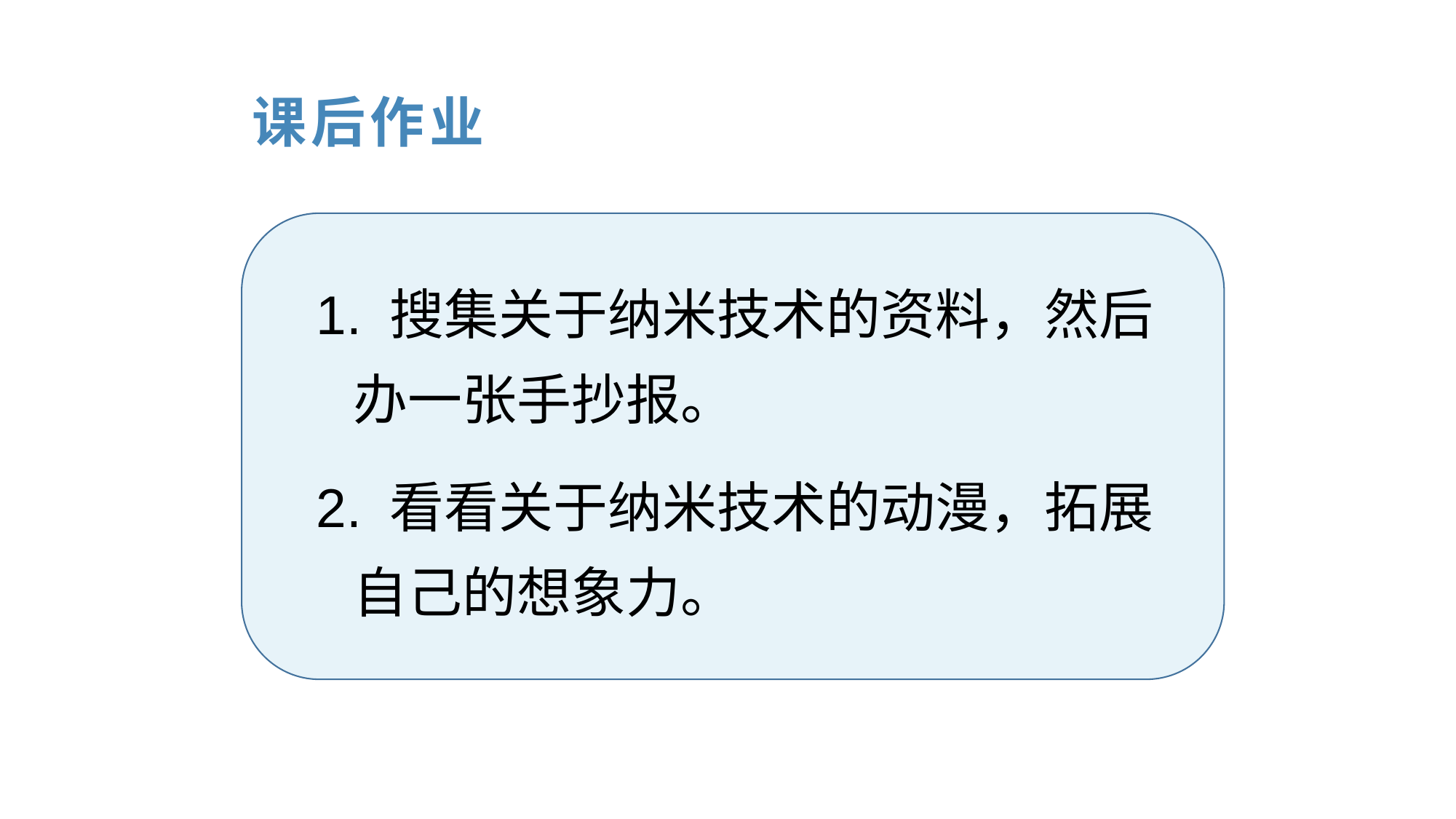

课后作业

1. 搜集关于纳米技术的资料，然后
  办一张手抄报。
2. 看看关于纳米技术的动漫，拓展
  自己的想象力。